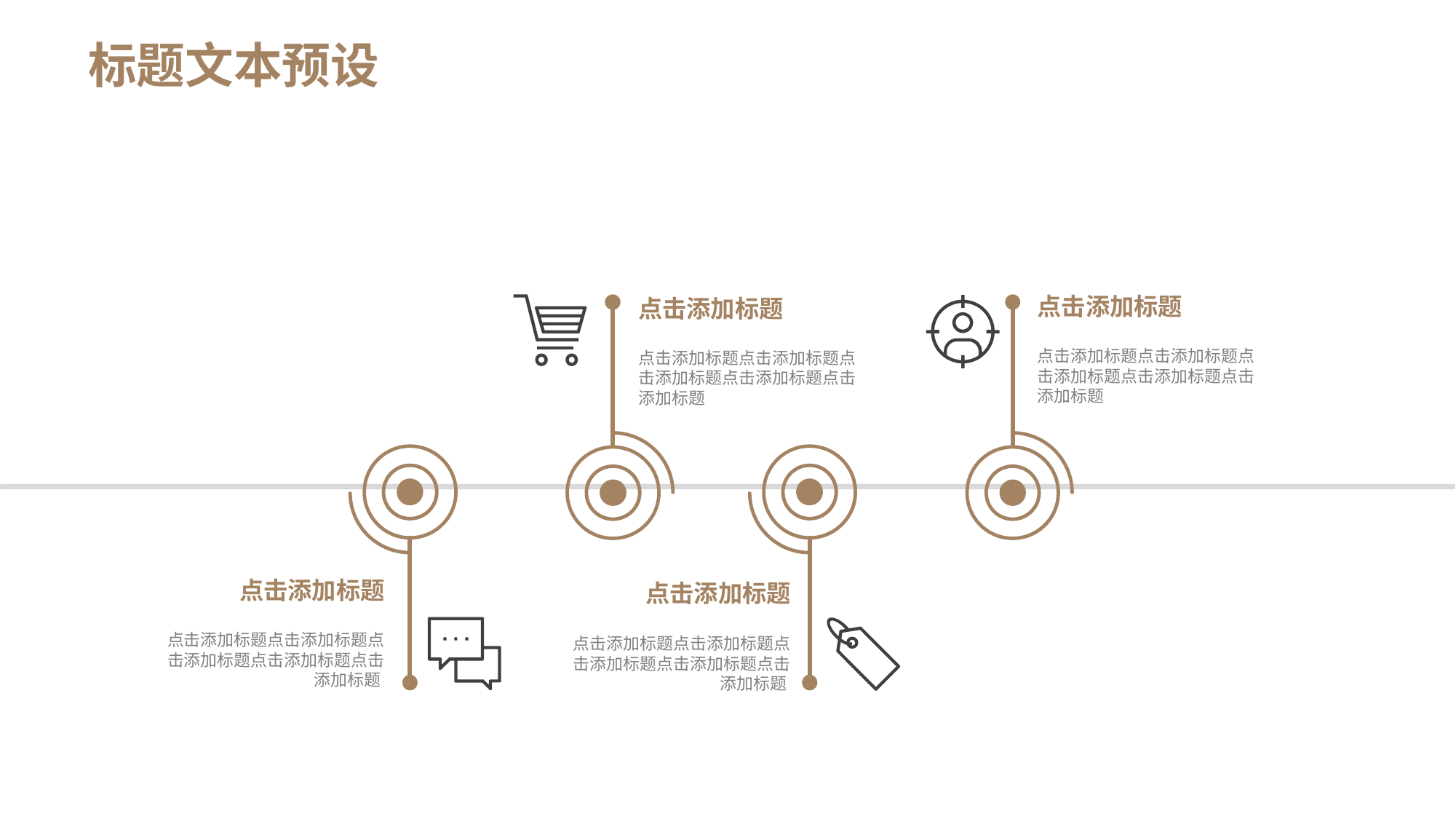

标题文本预设
点击添加标题
点击添加标题点击添加标题点击添加标题点击添加标题点击添加标题
点击添加标题
点击添加标题点击添加标题点击添加标题点击添加标题点击添加标题

点击添加标题
点击添加标题点击添加标题点击添加标题点击添加标题点击添加标题
点击添加标题
点击添加标题点击添加标题点击添加标题点击添加标题点击添加标题